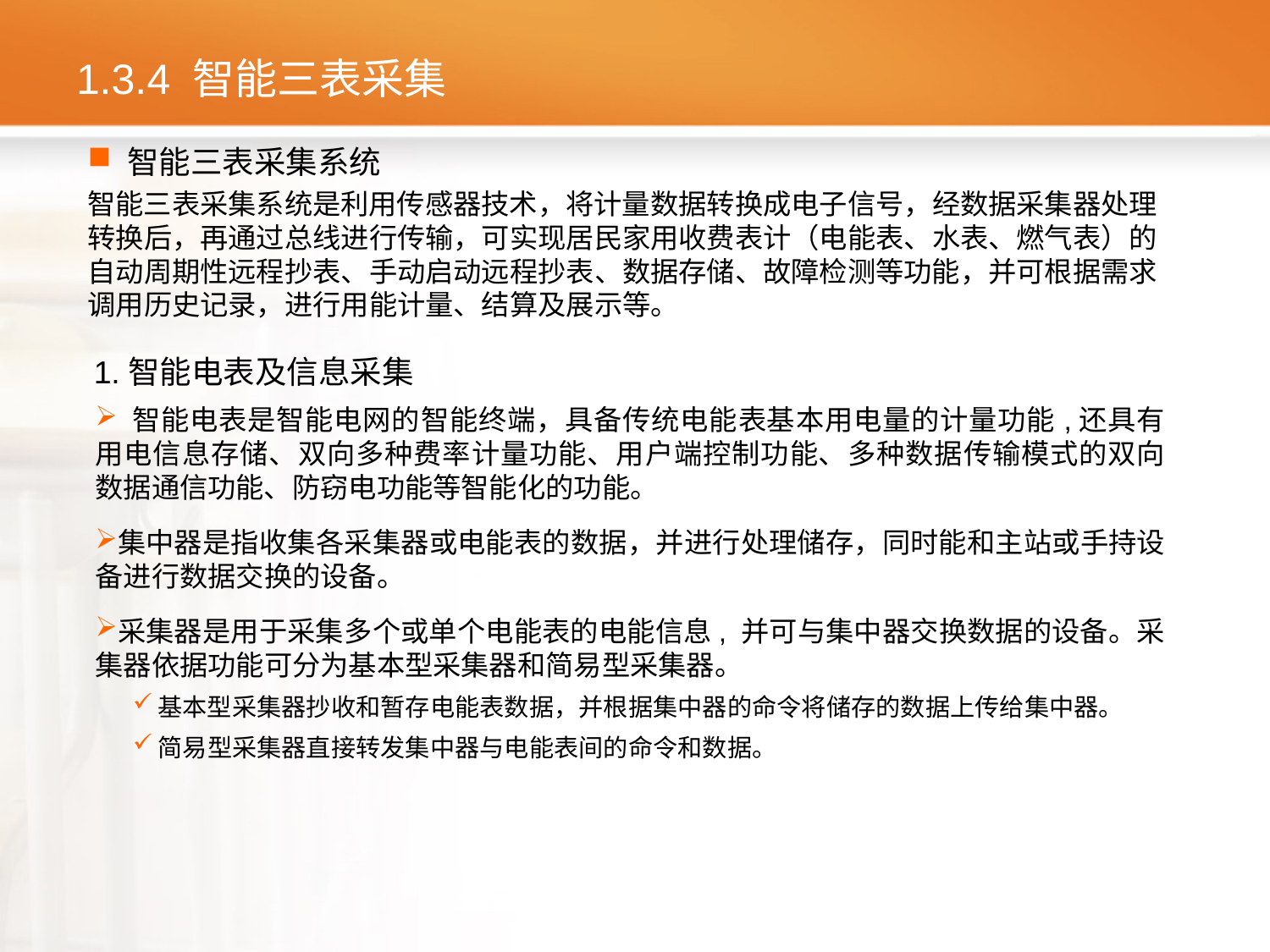

# 1.3.4 智能三表采集
智能三表采集系统
智能三表采集系统是利用传感器技术，将计量数据转换成电子信号，经数据采集器处理转换后，再通过总线进行传输，可实现居民家用收费表计（电能表、水表、燃气表）的自动周期性远程抄表、手动启动远程抄表、数据存储、故障检测等功能，并可根据需求调用历史记录，进行用能计量、结算及展示等。
1.智能电表及信息采集
 智能电表是智能电网的智能终端，具备传统电能表基本用电量的计量功能,还具有用电信息存储、双向多种费率计量功能、用户端控制功能、多种数据传输模式的双向数据通信功能、防窃电功能等智能化的功能。
集中器是指收集各采集器或电能表的数据，并进行处理储存，同时能和主站或手持设备进行数据交换的设备。
采集器是用于采集多个或单个电能表的电能信息, 并可与集中器交换数据的设备。采集器依据功能可分为基本型采集器和简易型采集器。
基本型采集器抄收和暂存电能表数据，并根据集中器的命令将储存的数据上传给集中器。
简易型采集器直接转发集中器与电能表间的命令和数据。